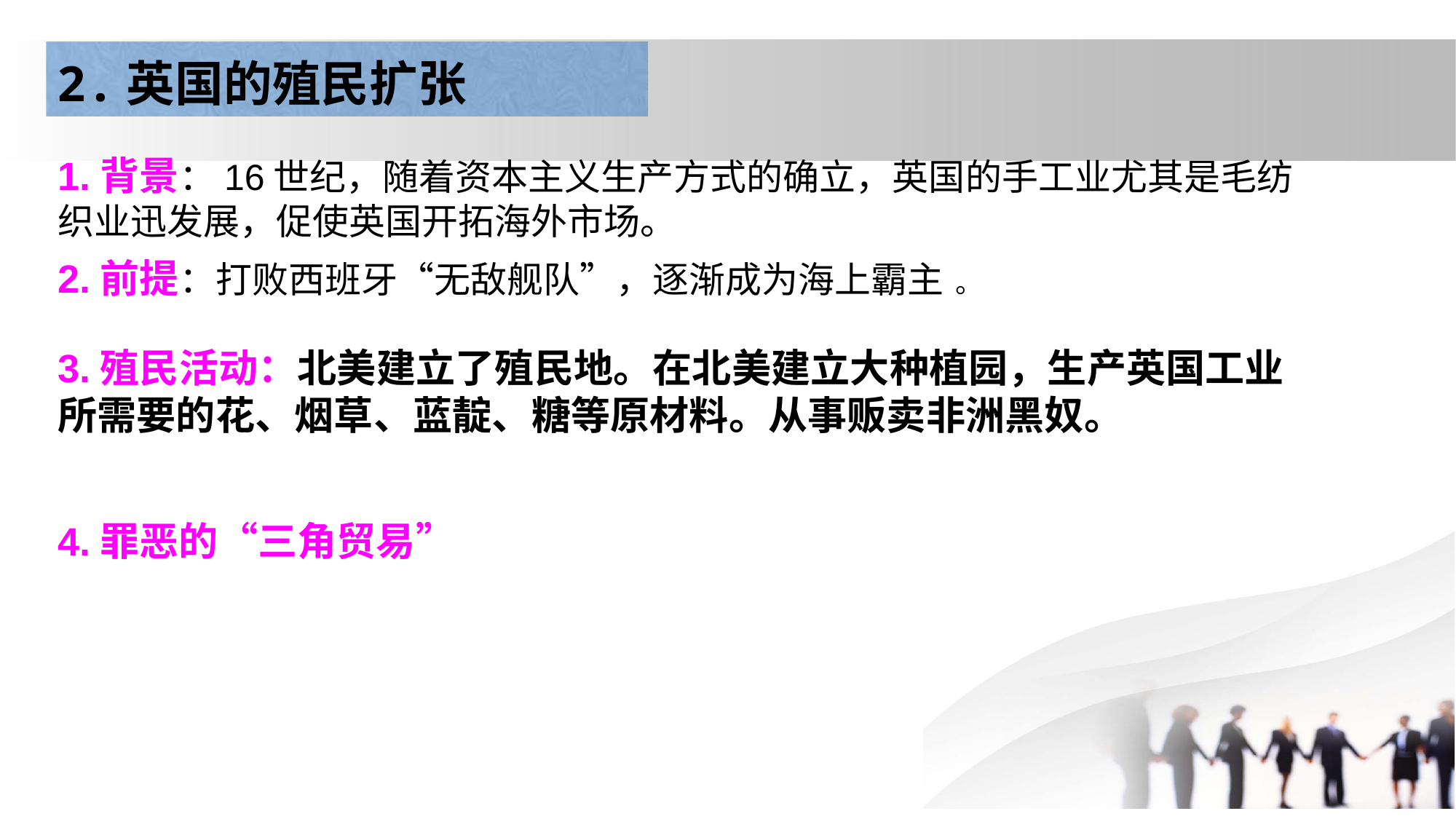

2.英国的殖民扩张
1.背景：16世纪，随着资本主义生产方式的确立，英国的手工业尤其是毛纺织业迅发展，促使英国开拓海外市场。
2.前提：打败西班牙“无敌舰队”，逐渐成为海上霸主  。
3.殖民活动：北美建立了殖民地。在北美建立大种植园，生产英国工业所需要的花、烟草、蓝靛、糖等原材料。从事贩卖非洲黑奴。
4.罪恶的“三角贸易”